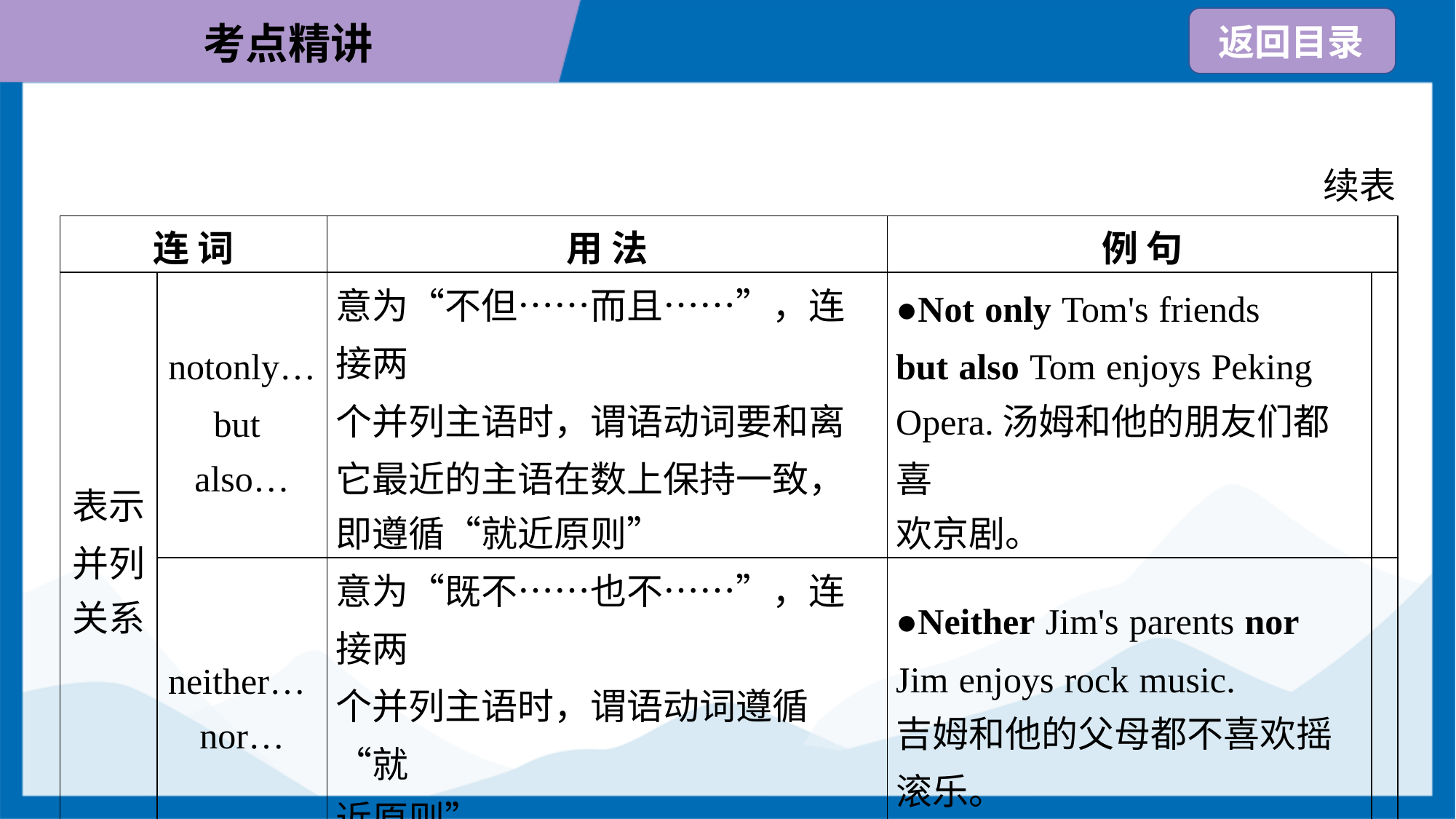

续表
| 连 词 |  | 用 法 | 例 句 |  |
| --- | --- | --- | --- | --- |
| 表示 并列 关系 | notonly… but also… | 意为“不但……而且……”，连接两 个并列主语时，谓语动词要和离 它最近的主语在数上保持一致， 即遵循“就近原则” | ●Not only Tom's friends but also Tom enjoys Peking Opera.汤姆和他的朋友们都喜 欢京剧。 |  |
|  | neither… nor… | 意为“既不……也不……”，连接两 个并列主语时，谓语动词遵循“就 近原则” | ●Neither Jim's parents nor Jim enjoys rock music. 吉姆和他的父母都不喜欢摇滚乐。 |  |